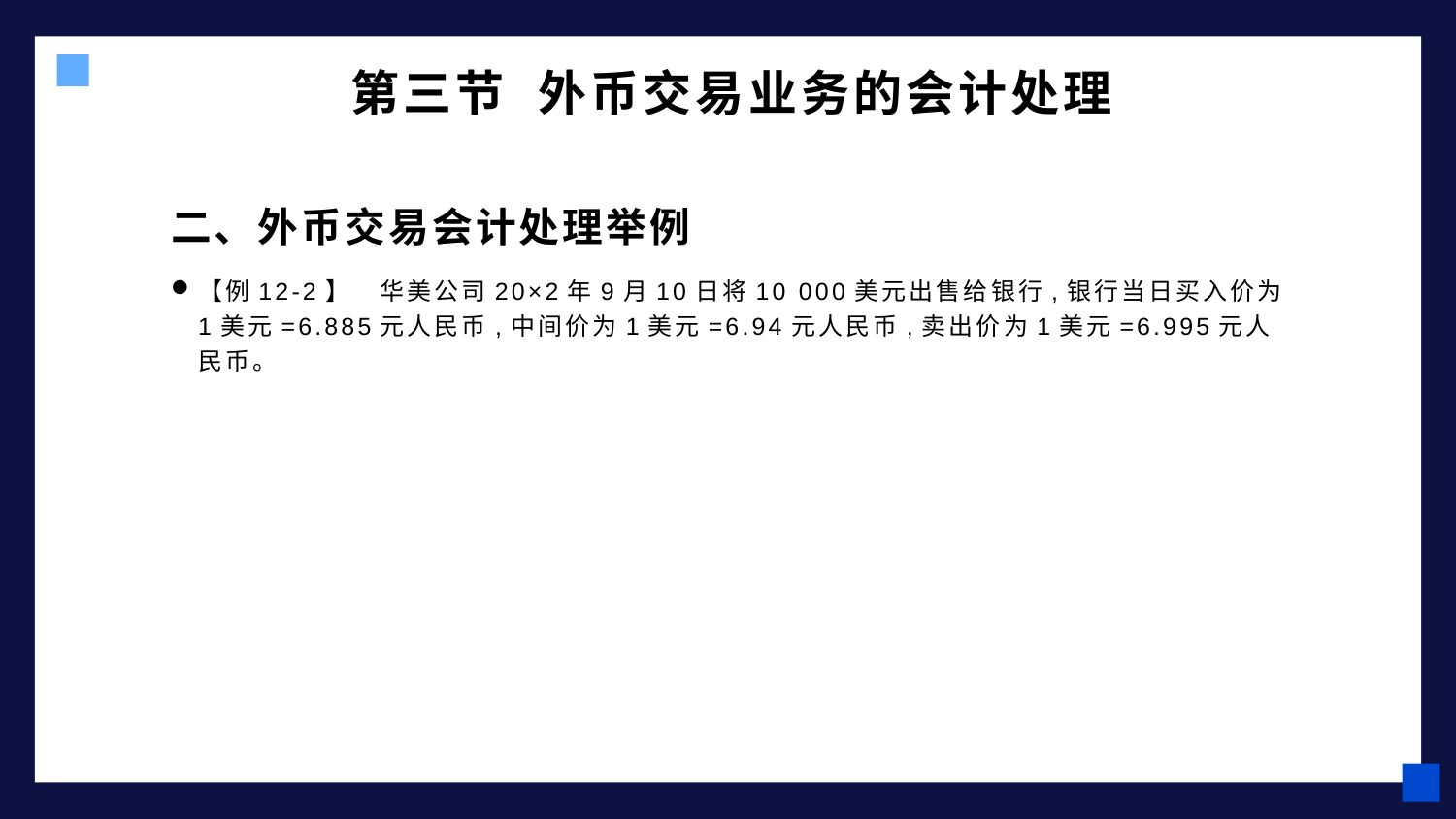

# 第三节  外币交易业务的会计处理
二、外币交易会计处理举例
【例12-2】　华美公司20×2年9月10日将10 000美元出售给银行,银行当日买入价为1美元=6.885元人民币,中间价为1美元=6.94元人民币,卖出价为1美元=6.995元人民币。